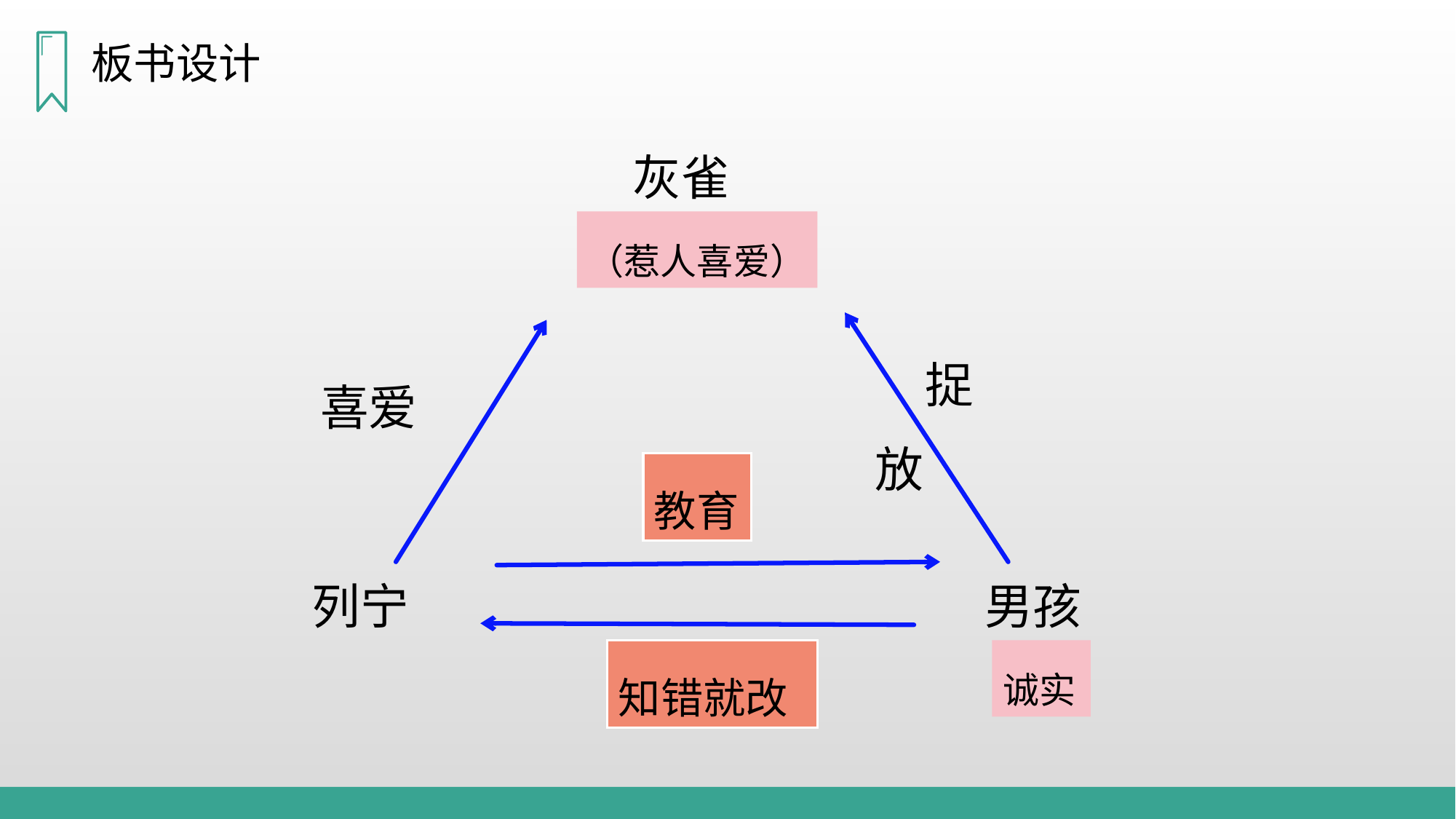

板书设计
灰雀
（惹人喜爱）
捉
喜爱
放
教育
列宁
男孩
知错就改
诚实